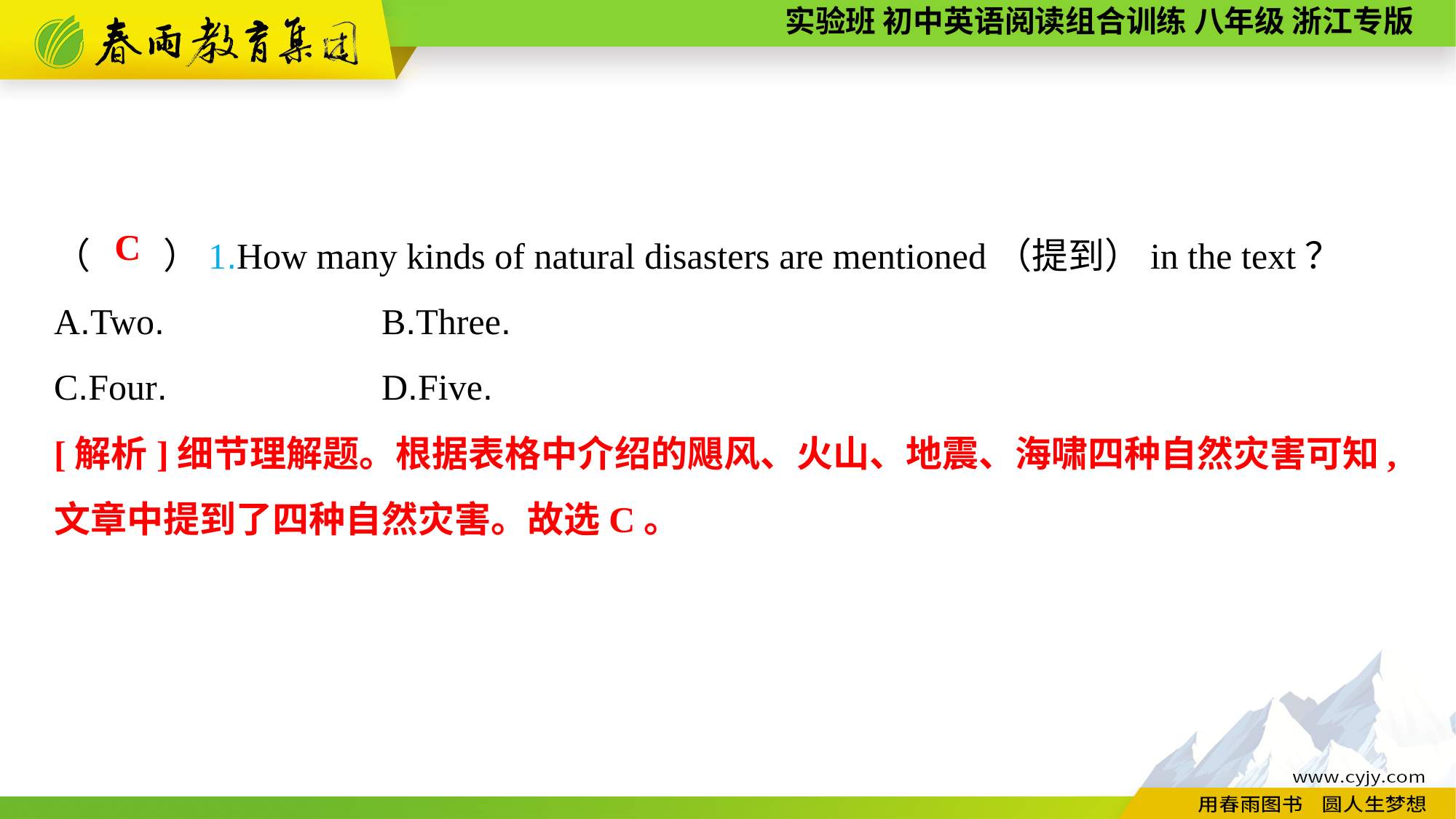

（　　）1.How many kinds of natural disasters are mentioned（提到）in the text？
A.Two.		B.Three.
C.Four.		D.Five.
C
[解析]细节理解题。根据表格中介绍的飓风、火山、地震、海啸四种自然灾害可知,文章中提到了四种自然灾害。故选C。